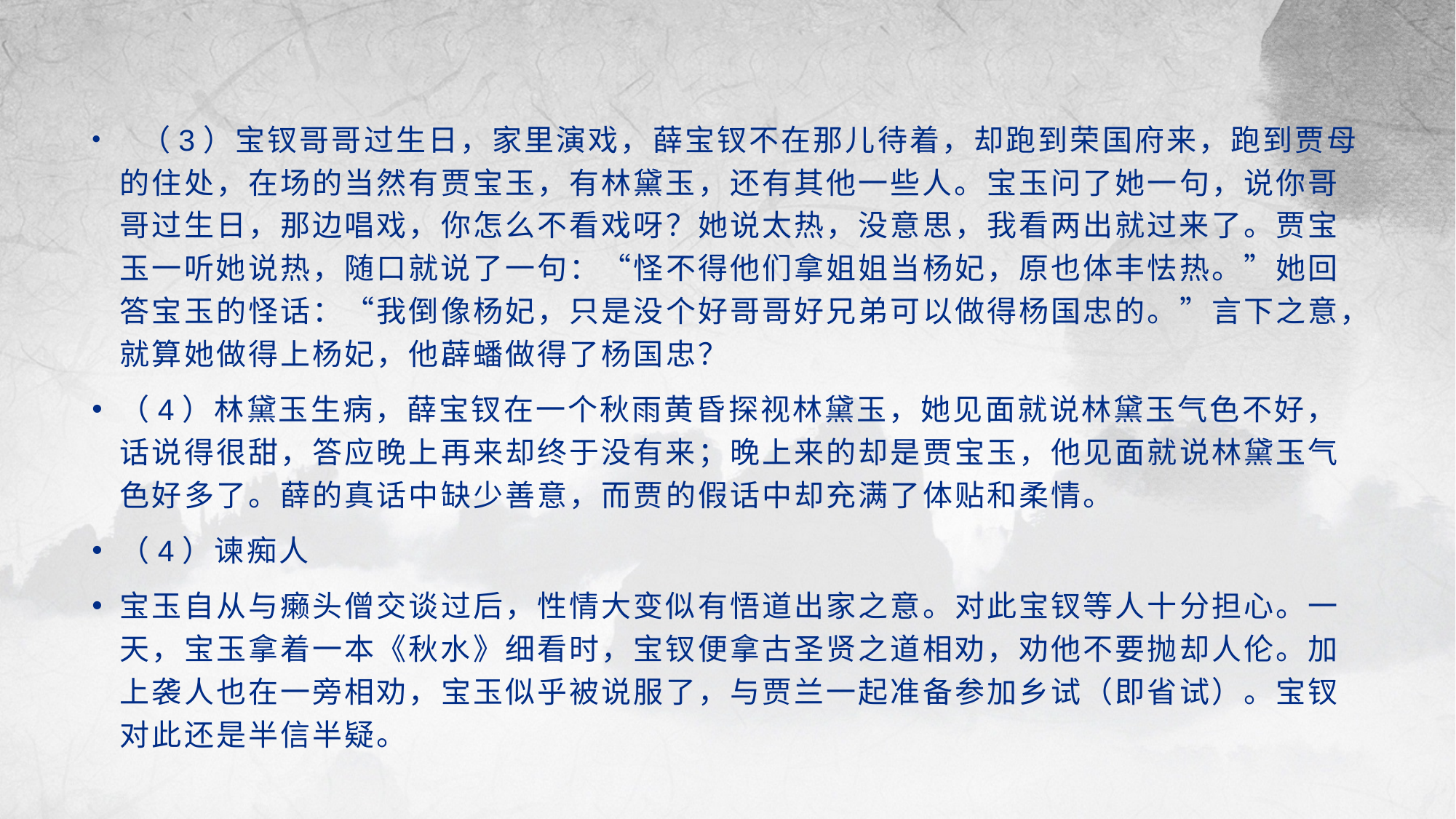

（3）宝钗哥哥过生日，家里演戏，薛宝钗不在那儿待着，却跑到荣国府来，跑到贾母的住处，在场的当然有贾宝玉，有林黛玉，还有其他一些人。宝玉问了她一句，说你哥哥过生日，那边唱戏，你怎么不看戏呀？她说太热，没意思，我看两出就过来了。贾宝玉一听她说热，随口就说了一句：“怪不得他们拿姐姐当杨妃，原也体丰怯热。”她回答宝玉的怪话：“我倒像杨妃，只是没个好哥哥好兄弟可以做得杨国忠的。”言下之意，就算她做得上杨妃，他薜蟠做得了杨国忠？
（4）林黛玉生病，薛宝钗在一个秋雨黄昏探视林黛玉，她见面就说林黛玉气色不好，话说得很甜，答应晚上再来却终于没有来；晚上来的却是贾宝玉，他见面就说林黛玉气色好多了。薛的真话中缺少善意，而贾的假话中却充满了体贴和柔情。
（4）谏痴人
宝玉自从与癞头僧交谈过后，性情大变似有悟道出家之意。对此宝钗等人十分担心。一天，宝玉拿着一本《秋水》细看时，宝钗便拿古圣贤之道相劝，劝他不要抛却人伦。加上袭人也在一旁相劝，宝玉似乎被说服了，与贾兰一起准备参加乡试（即省试）。宝钗对此还是半信半疑。